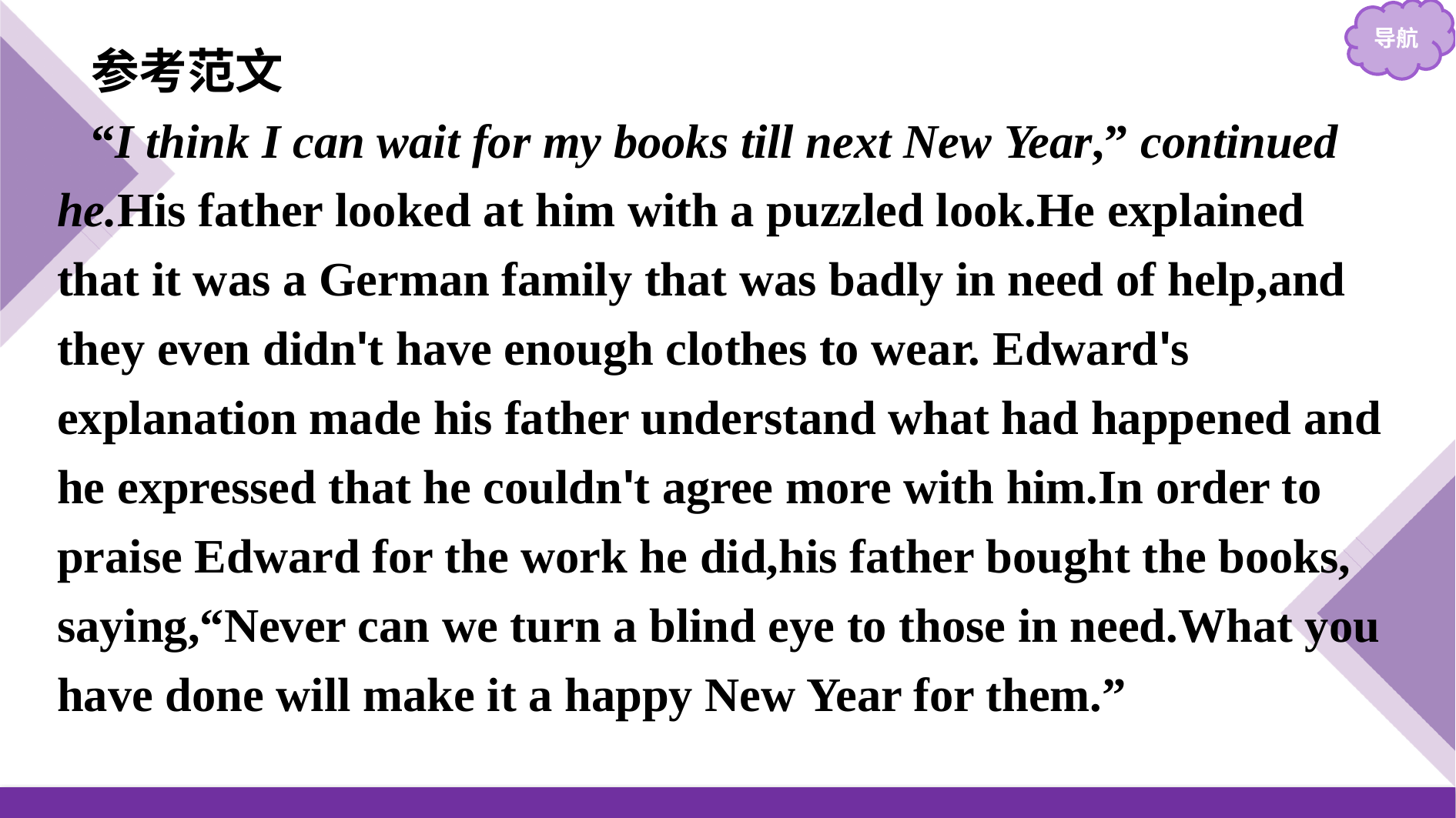

参考范文
“I think I can wait for my books till next New Year,” continued he.His father looked at him with a puzzled look.He explained that it was a German family that was badly in need of help,and they even didn't have enough clothes to wear. Edward's explanation made his father understand what had happened and he expressed that he couldn't agree more with him.In order to praise Edward for the work he did,his father bought the books, saying,“Never can we turn a blind eye to those in need.What you have done will make it a happy New Year for them.”